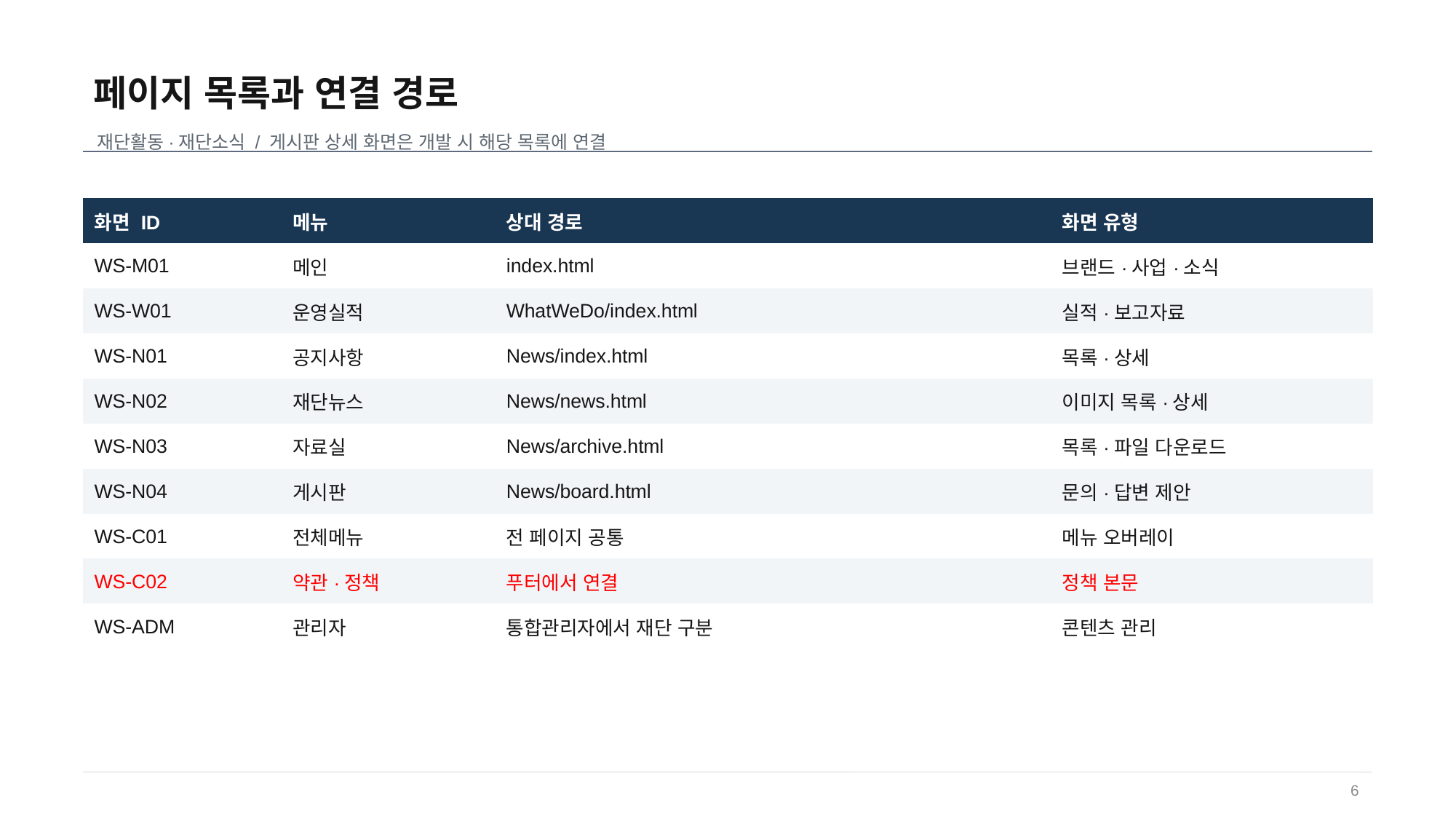

페이지 목록과 연결 경로
재단활동·재단소식 / 게시판 상세 화면은 개발 시 해당 목록에 연결
| 화면 ID | 메뉴 | 상대 경로 | 화면 유형 |
| --- | --- | --- | --- |
| WS-M01 | 메인 | index.html | 브랜드·사업·소식 |
| WS-W01 | 운영실적 | WhatWeDo/index.html | 실적·보고자료 |
| WS-N01 | 공지사항 | News/index.html | 목록·상세 |
| WS-N02 | 재단뉴스 | News/news.html | 이미지 목록·상세 |
| WS-N03 | 자료실 | News/archive.html | 목록·파일 다운로드 |
| WS-N04 | 게시판 | News/board.html | 문의·답변 제안 |
| WS-C01 | 전체메뉴 | 전 페이지 공통 | 메뉴 오버레이 |
| WS-C02 | 약관·정책 | 푸터에서 연결 | 정책 본문 |
| WS-ADM | 관리자 | 통합관리자에서 재단 구분 | 콘텐츠 관리 |
6